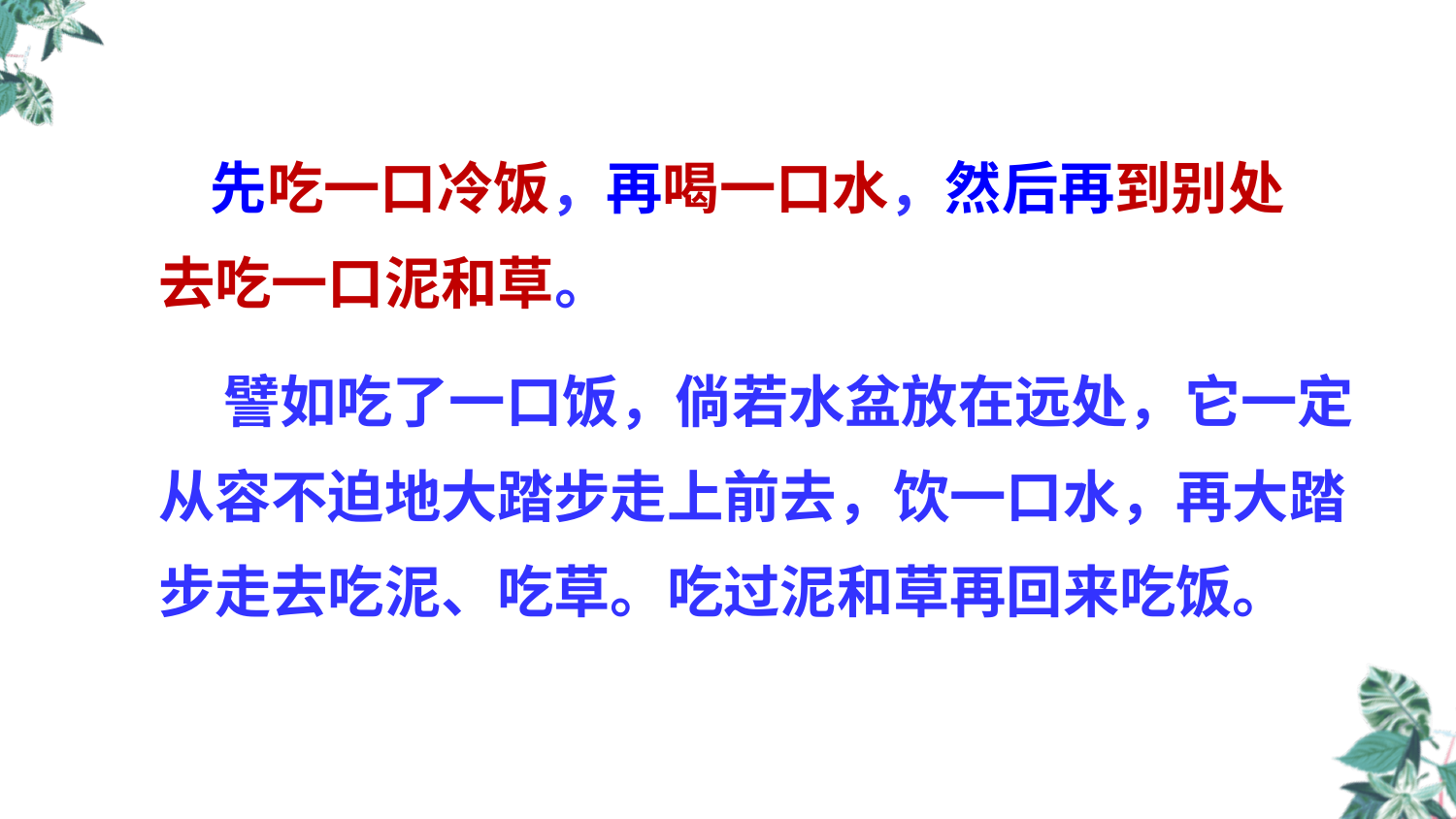

先吃一口冷饭，再喝一口水，然后再到别处去吃一口泥和草。
    譬如吃了一口饭，倘若水盆放在远处，它一定从容不迫地大踏步走上前去，饮一口水，再大踏步走去吃泥、吃草。吃过泥和草再回来吃饭。